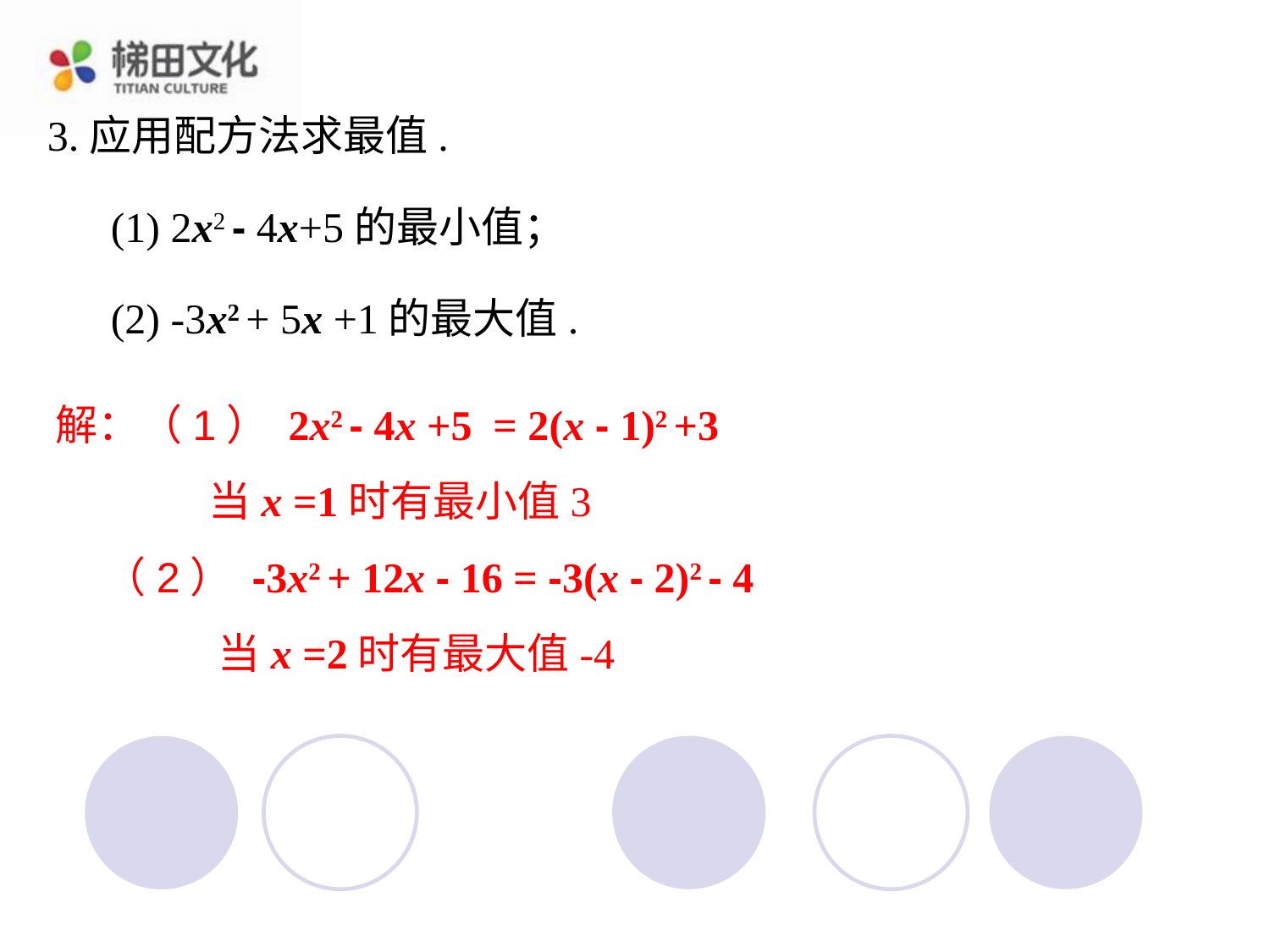

3.应用配方法求最值.
(1) 2x2 - 4x+5的最小值；
(2) -3x2 + 5x +1的最大值.
解：（1） 2x2 - 4x +5  = 2(x - 1)2 +3
               当x =1时有最小值3
    （2） -3x2 + 12x - 16 = -3(x - 2)2 - 4
                当x =2时有最大值-4